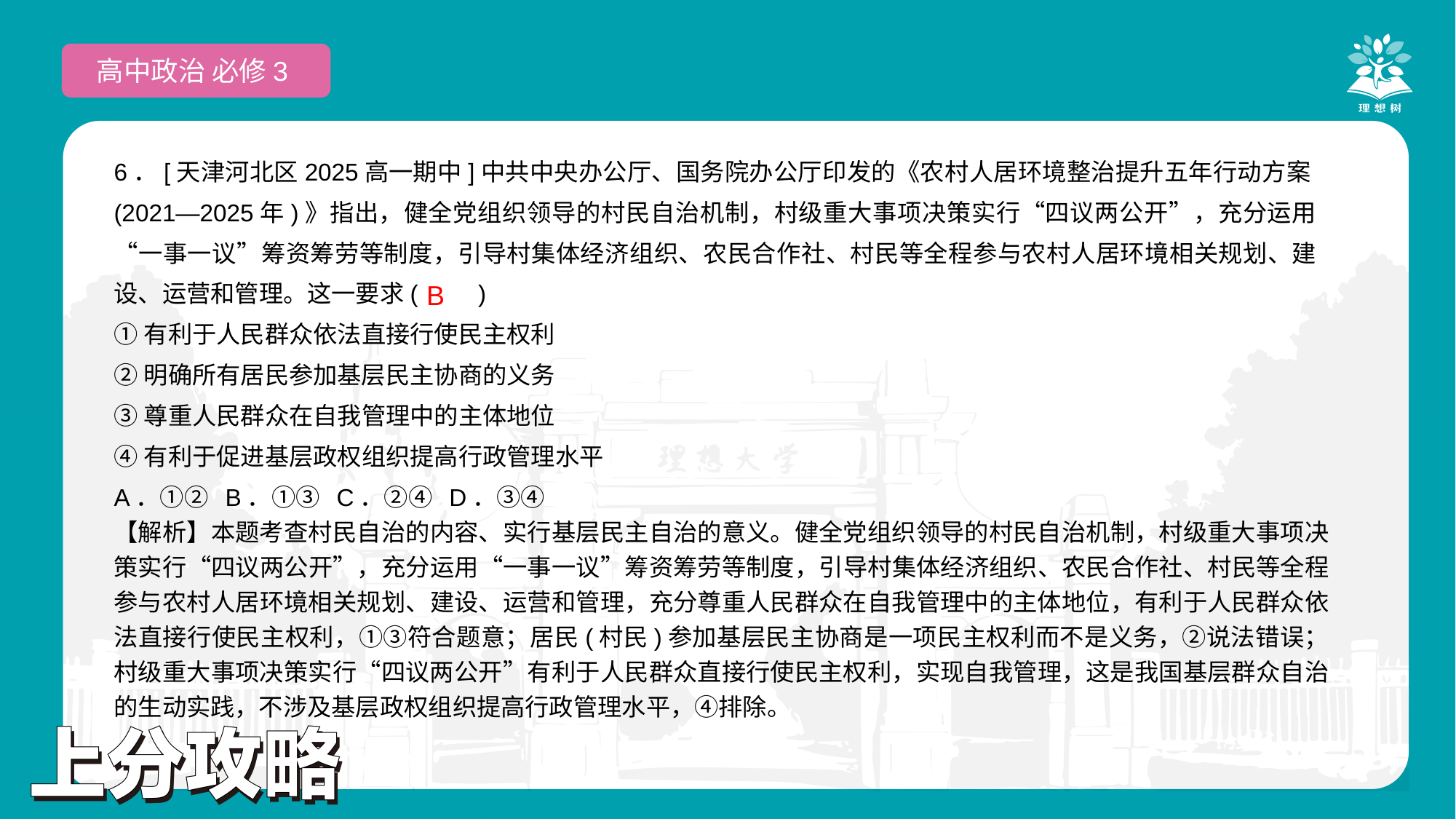

高中政治 必修3
6．[天津河北区2025高一期中]中共中央办公厅、国务院办公厅印发的《农村人居环境整治提升五年行动方案(2021—2025年)》指出，健全党组织领导的村民自治机制，村级重大事项决策实行“四议两公开”，充分运用“一事一议”筹资筹劳等制度，引导村集体经济组织、农民合作社、村民等全程参与农村人居环境相关规划、建设、运营和管理。这一要求(　　)
①有利于人民群众依法直接行使民主权利
②明确所有居民参加基层民主协商的义务
③尊重人民群众在自我管理中的主体地位
④有利于促进基层政权组织提高行政管理水平
A．①②  B．①③  C．②④  D．③④
B
【解析】本题考查村民自治的内容、实行基层民主自治的意义。健全党组织领导的村民自治机制，村级重大事项决策实行“四议两公开”，充分运用“一事一议”筹资筹劳等制度，引导村集体经济组织、农民合作社、村民等全程参与农村人居环境相关规划、建设、运营和管理，充分尊重人民群众在自我管理中的主体地位，有利于人民群众依法直接行使民主权利，①③符合题意；居民(村民)参加基层民主协商是一项民主权利而不是义务，②说法错误；村级重大事项决策实行“四议两公开”有利于人民群众直接行使民主权利，实现自我管理，这是我国基层群众自治的生动实践，不涉及基层政权组织提高行政管理水平，④排除。